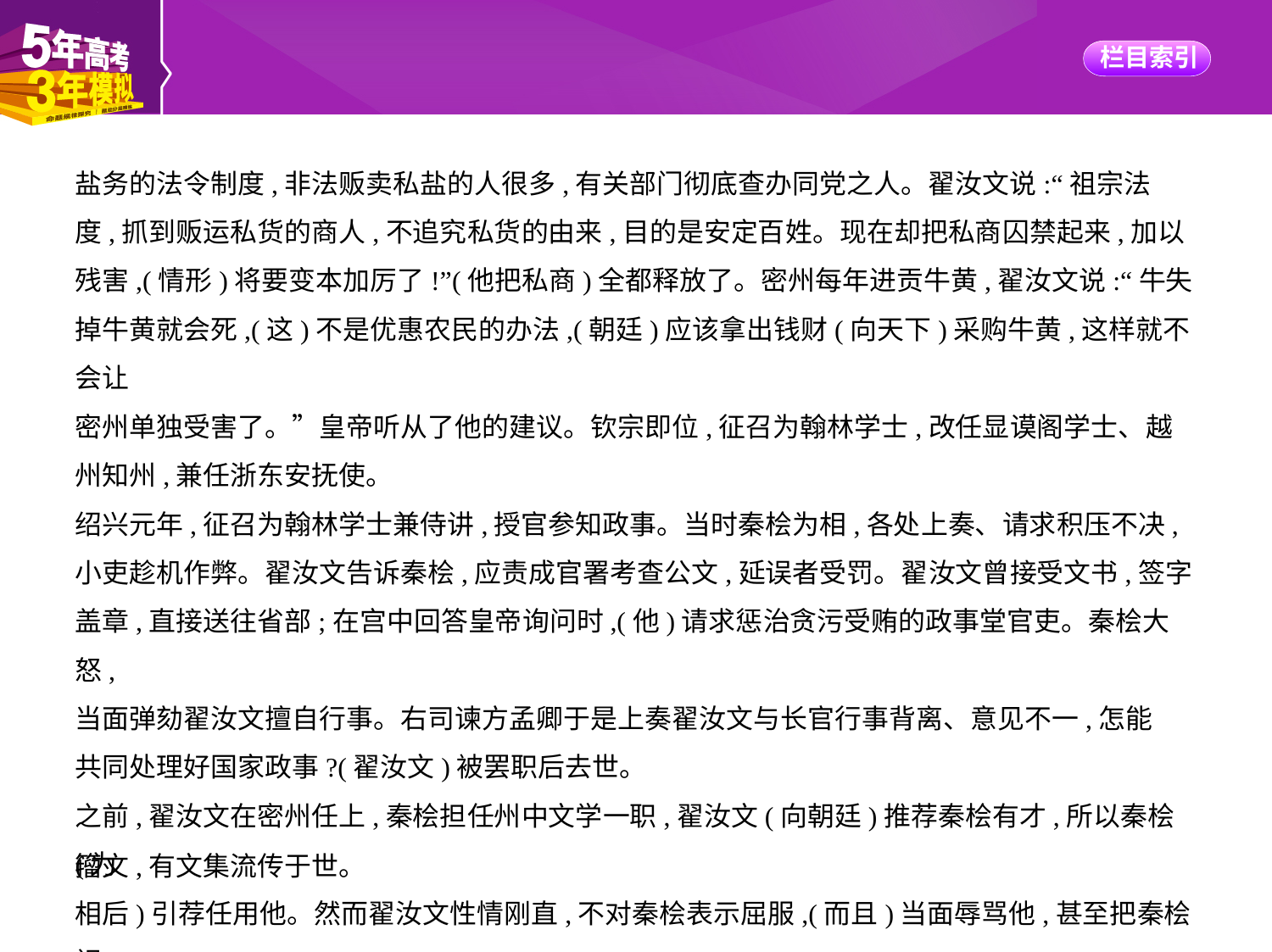

盐务的法令制度,非法贩卖私盐的人很多,有关部门彻底查办同党之人。翟汝文说:“祖宗法
度,抓到贩运私货的商人,不追究私货的由来,目的是安定百姓。现在却把私商囚禁起来,加以
残害,(情形)将要变本加厉了!”(他把私商)全都释放了。密州每年进贡牛黄,翟汝文说:“牛失
掉牛黄就会死,(这)不是优惠农民的办法,(朝廷)应该拿出钱财(向天下)采购牛黄,这样就不会让
密州单独受害了。”皇帝听从了他的建议。钦宗即位,征召为翰林学士,改任显谟阁学士、越
州知州,兼任浙东安抚使。
绍兴元年,征召为翰林学士兼侍讲,授官参知政事。当时秦桧为相,各处上奏、请求积压不决,
小吏趁机作弊。翟汝文告诉秦桧,应责成官署考查公文,延误者受罚。翟汝文曾接受文书,签字
盖章,直接送往省部;在宫中回答皇帝询问时,(他)请求惩治贪污受贿的政事堂官吏。秦桧大怒,
当面弹劾翟汝文擅自行事。右司谏方孟卿于是上奏翟汝文与长官行事背离、意见不一,怎能
共同处理好国家政事?(翟汝文)被罢职后去世。
之前,翟汝文在密州任上,秦桧担任州中文学一职,翟汝文(向朝廷)推荐秦桧有才,所以秦桧(为
相后)引荐任用他。然而翟汝文性情刚直,不对秦桧表示屈服,(而且)当面辱骂他,甚至把秦桧视
作“污浊之气”。翟汝文风度翩翩,才华出众,喜好古时事物,学识渊博,品行端正,擅长篆文、
籀文,有文集流传于世。